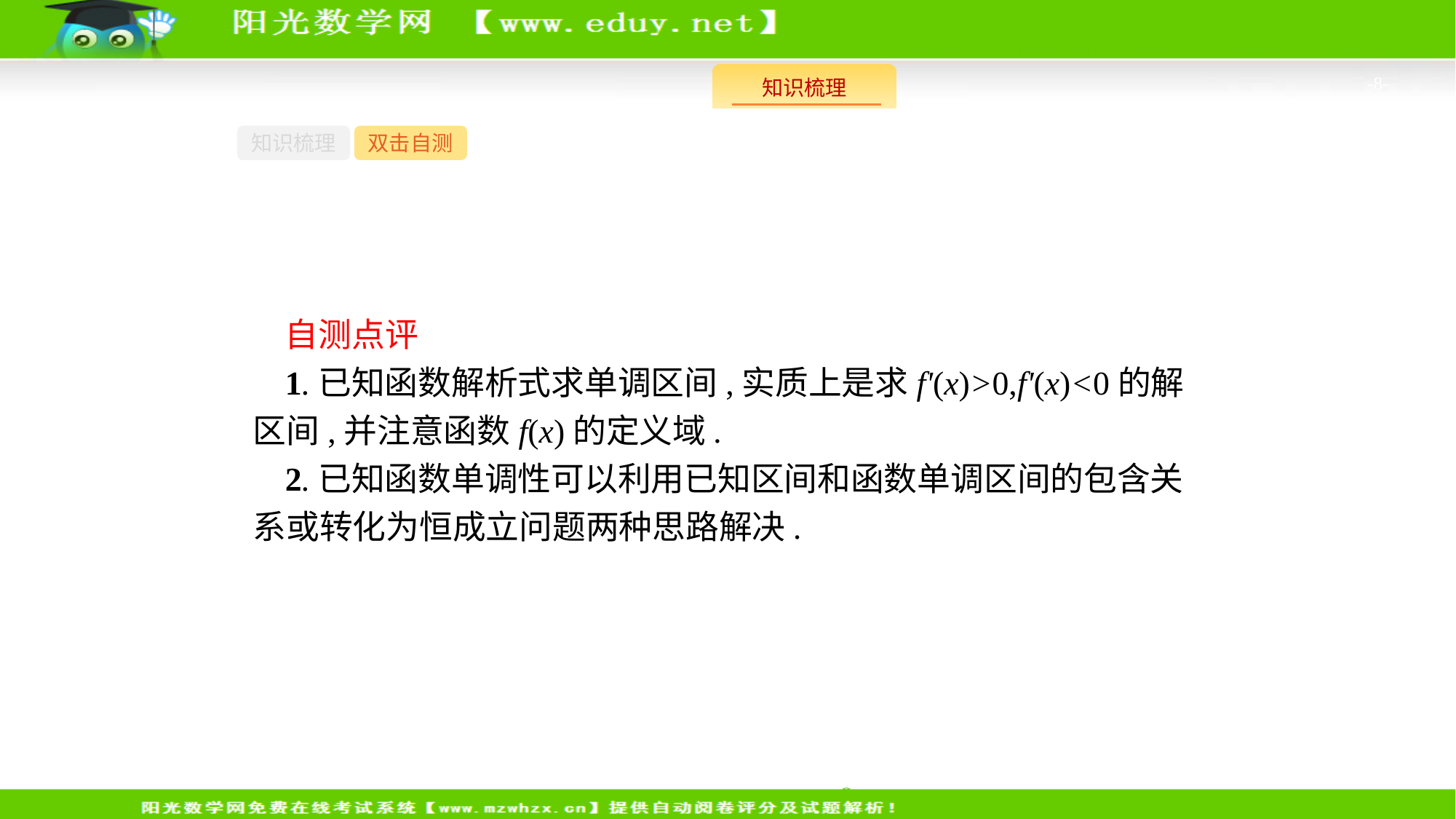

-8-
知识梳理
双击自测
自测点评
1.已知函数解析式求单调区间,实质上是求f'(x)>0,f'(x)<0的解区间,并注意函数f(x)的定义域.
2.已知函数单调性可以利用已知区间和函数单调区间的包含关系或转化为恒成立问题两种思路解决.